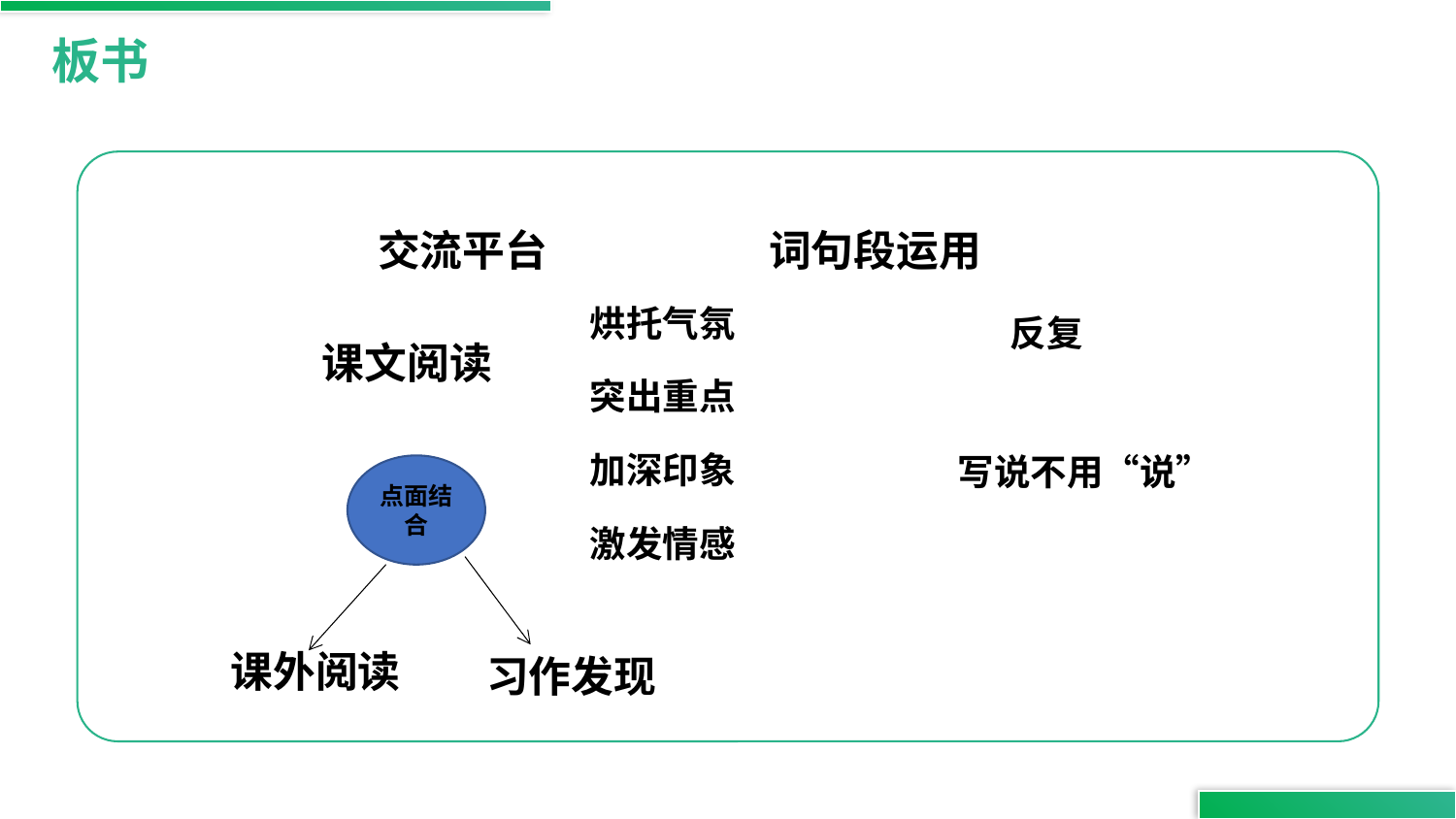

板书
交流平台
词句段运用
烘托气氛
反复
课文阅读
突出重点
加深印象
写说不用“说”
点面结合
激发情感
课外阅读
习作发现